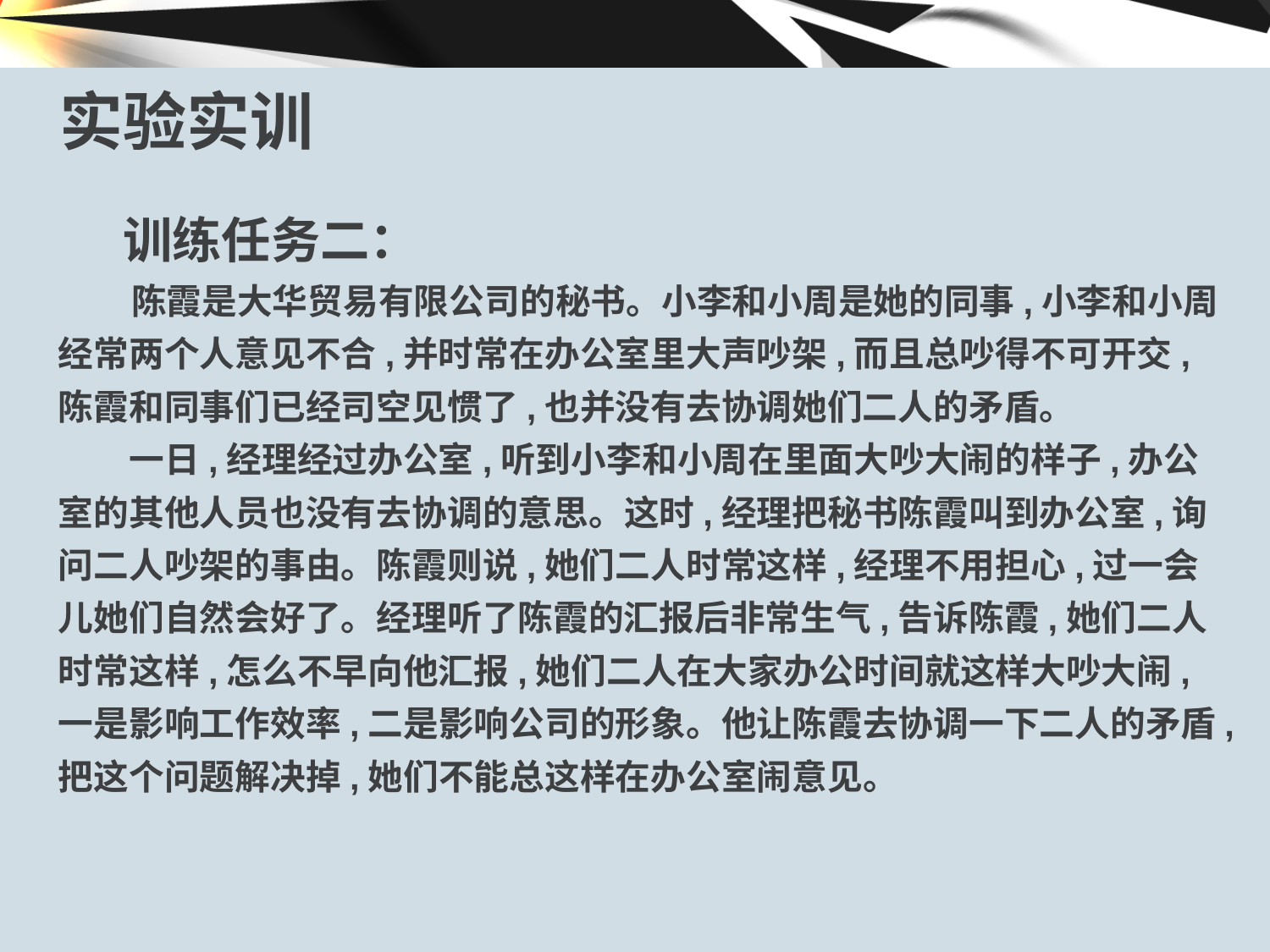

实验实训
       训练任务二：
        陈霞是大华贸易有限公司的秘书。小李和小周是她的同事,小李和小周经常两个人意见不合,并时常在办公室里大声吵架,而且总吵得不可开交,陈霞和同事们已经司空见惯了,也并没有去协调她们二人的矛盾。
　　一日,经理经过办公室,听到小李和小周在里面大吵大闹的样子,办公室的其他人员也没有去协调的意思。这时,经理把秘书陈霞叫到办公室,询问二人吵架的事由。陈霞则说,她们二人时常这样,经理不用担心,过一会儿她们自然会好了。经理听了陈霞的汇报后非常生气,告诉陈霞,她们二人时常这样,怎么不早向他汇报,她们二人在大家办公时间就这样大吵大闹,一是影响工作效率,二是影响公司的形象。他让陈霞去协调一下二人的矛盾,把这个问题解决掉,她们不能总这样在办公室闹意见。